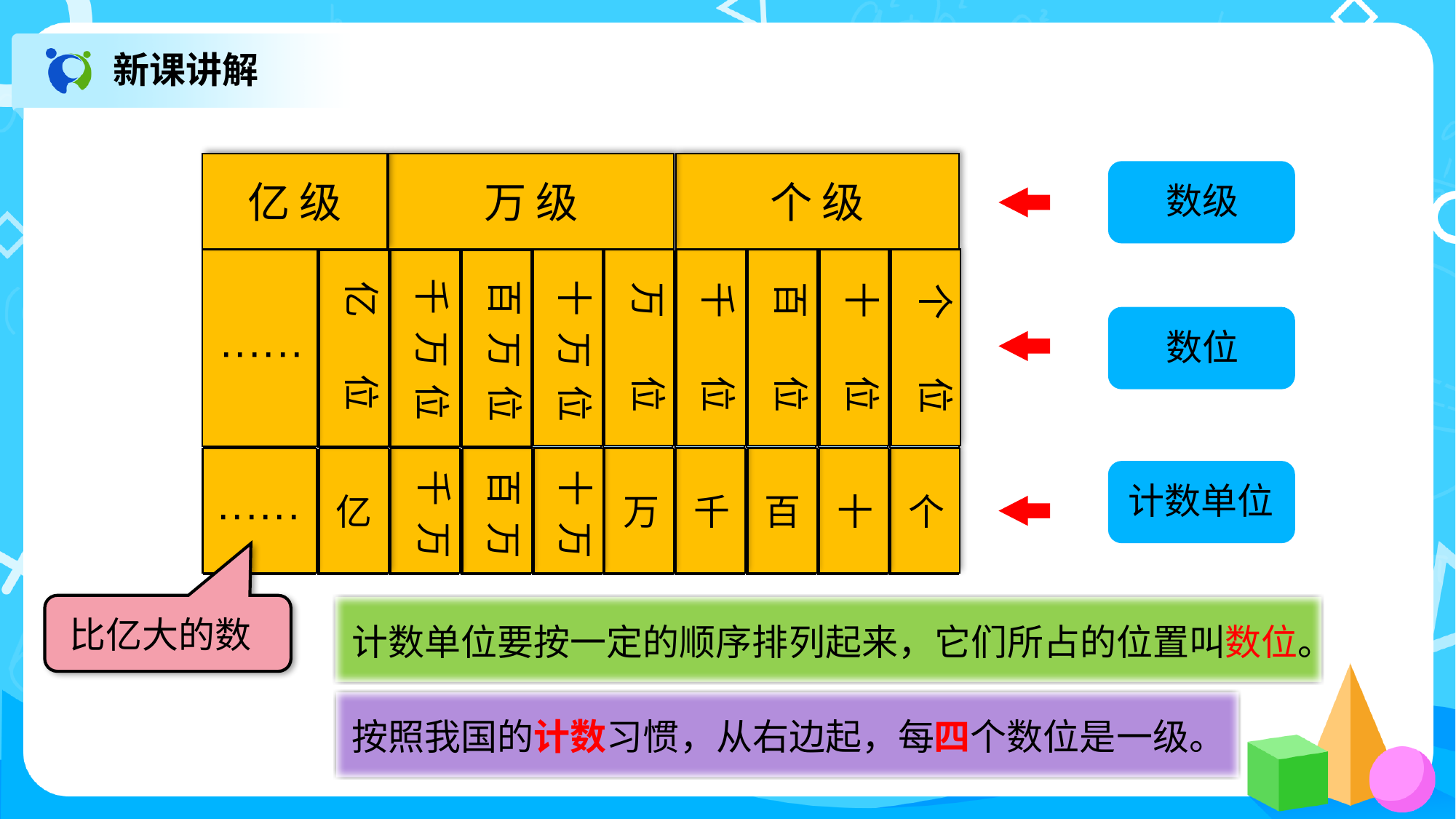

新课讲解

亿 级

万 级

个 级

数级

十  万  位

万       位

千       位

百       位

十       位

个       位

······

亿       位

千  万  位

百  万  位

数位

······

亿

千  万

百  万

十  万

万

千

百

十

个

计数单位

比亿大的数

计数单位要按一定的顺序排列起来，它们所占的位置叫数位。

按照我国的计数习惯，从右边起，每四个数位是一级。